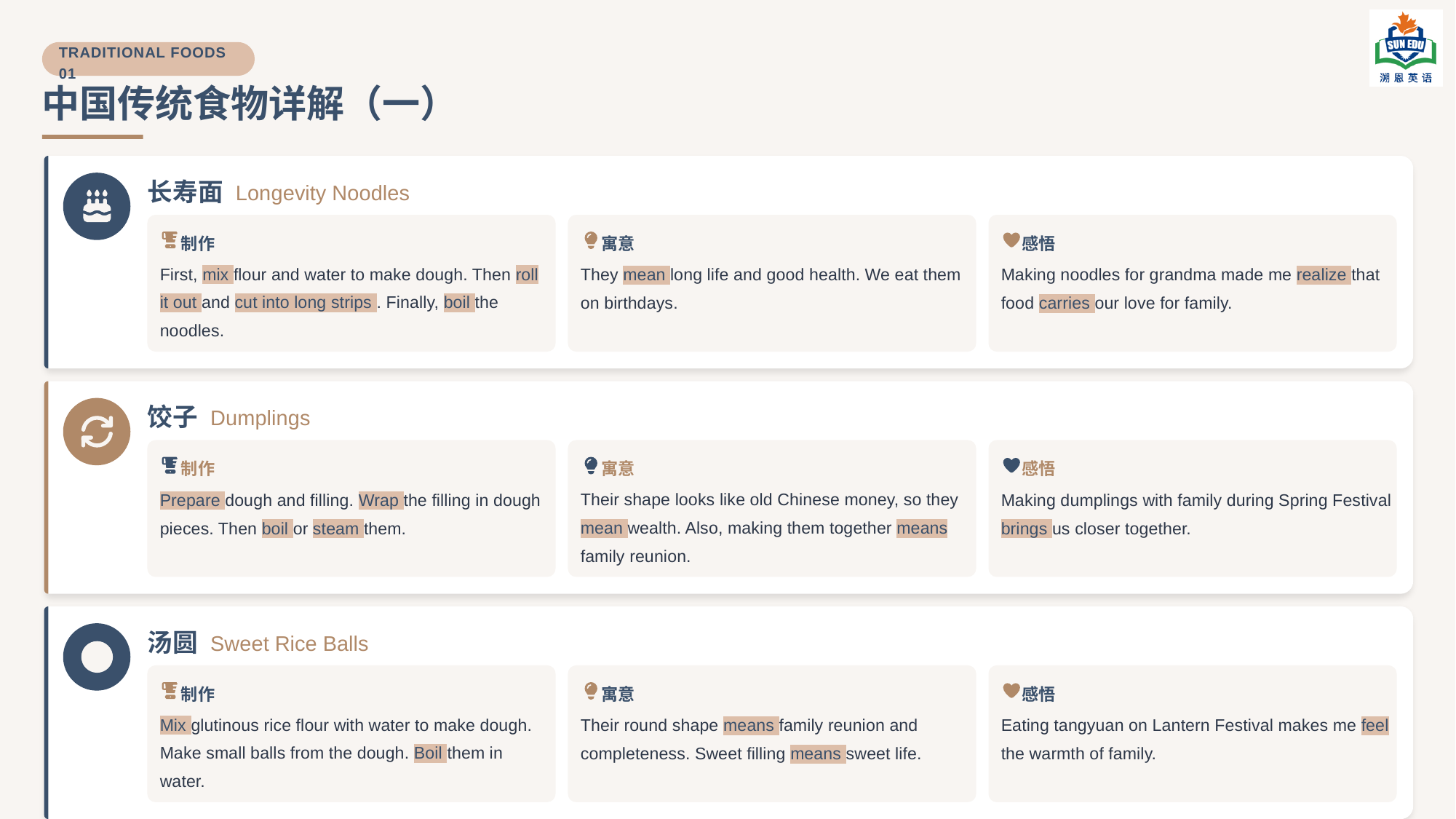

TRADITIONAL FOODS 01
中国传统食物详解（一）

长寿面
Longevity Noodles

制作
寓意
感悟

First, mix flour and water to make dough. Then roll it out and cut into long strips . Finally, boil the noodles.
They mean long life and good health. We eat them on birthdays.
Making noodles for grandma made me realize that food carries our love for family.

饺子
Dumplings

制作
寓意
感悟

Prepare dough and filling. Wrap the filling in dough pieces. Then boil or steam them.
Their shape looks like old Chinese money, so they mean wealth. Also, making them together means family reunion.
Making dumplings with family during Spring Festival brings us closer together.

汤圆
Sweet Rice Balls

制作
寓意
感悟

Mix glutinous rice flour with water to make dough. Make small balls from the dough. Boil them in water.
Their round shape means family reunion and completeness. Sweet filling means sweet life.
Eating tangyuan on Lantern Festival makes me feel the warmth of family.